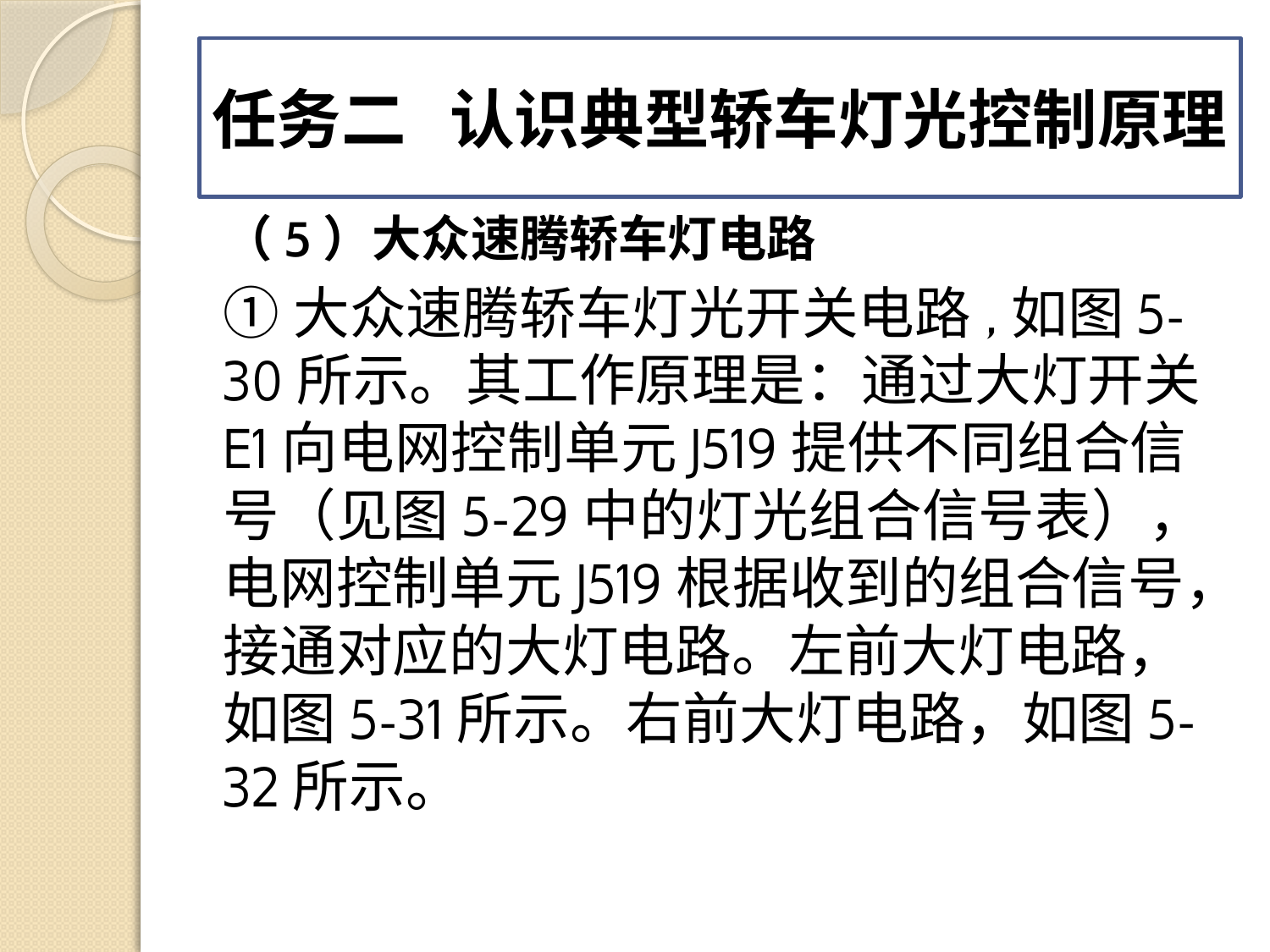

# 任务二   认识典型轿车灯光控制原理
（5）大众速腾轿车灯电路
①大众速腾轿车灯光开关电路,如图5-30所示。其工作原理是：通过大灯开关E1向电网控制单元J519提供不同组合信号（见图5-29中的灯光组合信号表），电网控制单元J519根据收到的组合信号，接通对应的大灯电路。左前大灯电路，如图5-31所示。右前大灯电路，如图5-32所示。